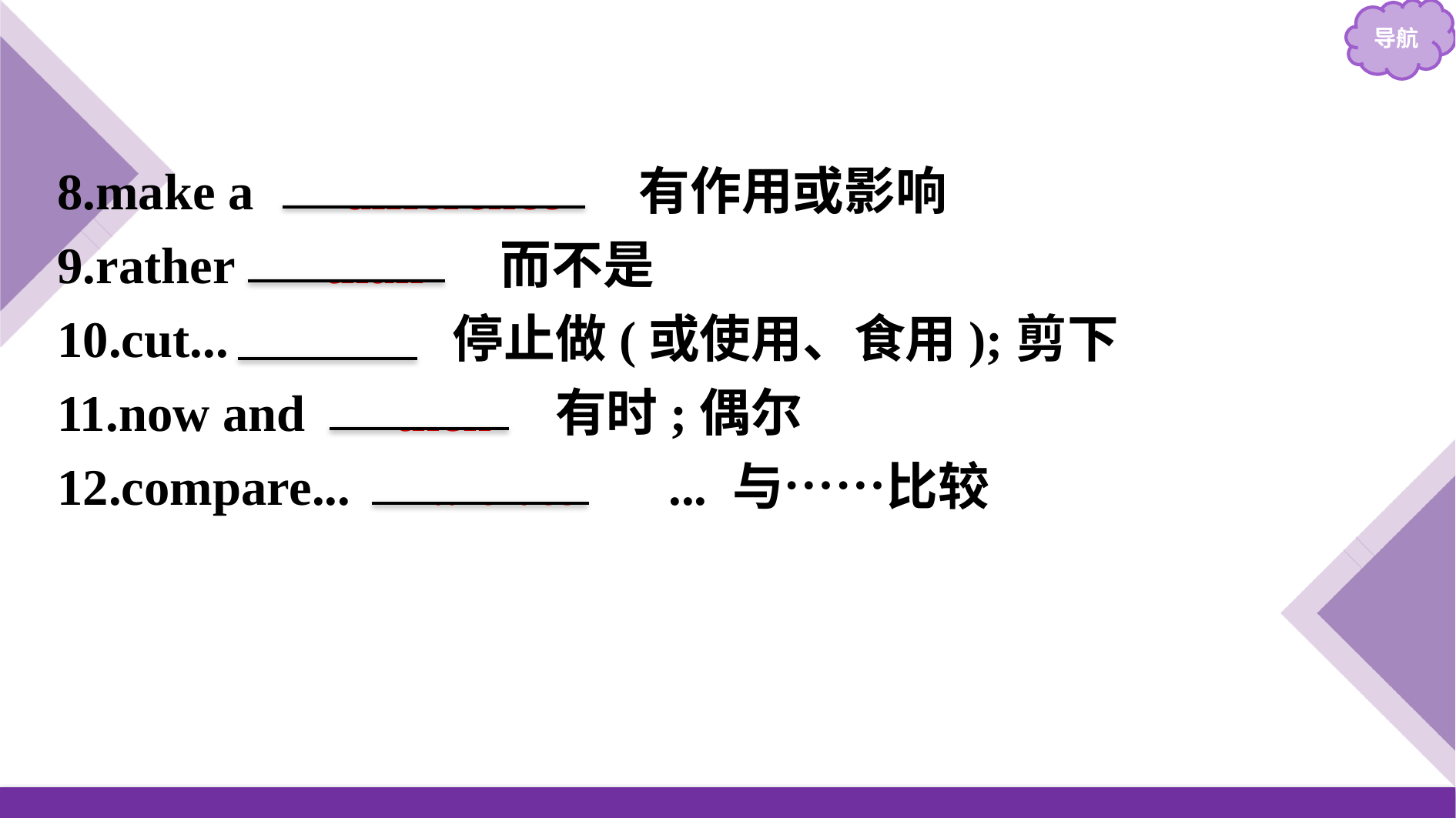

8.make a 　difference　 有作用或影响
9.rather 　than　 而不是
10.cut...　out　 停止做(或使用、食用);剪下
11.now and 　then　有时;偶尔
12.compare...　with/to　 ... 与……比较